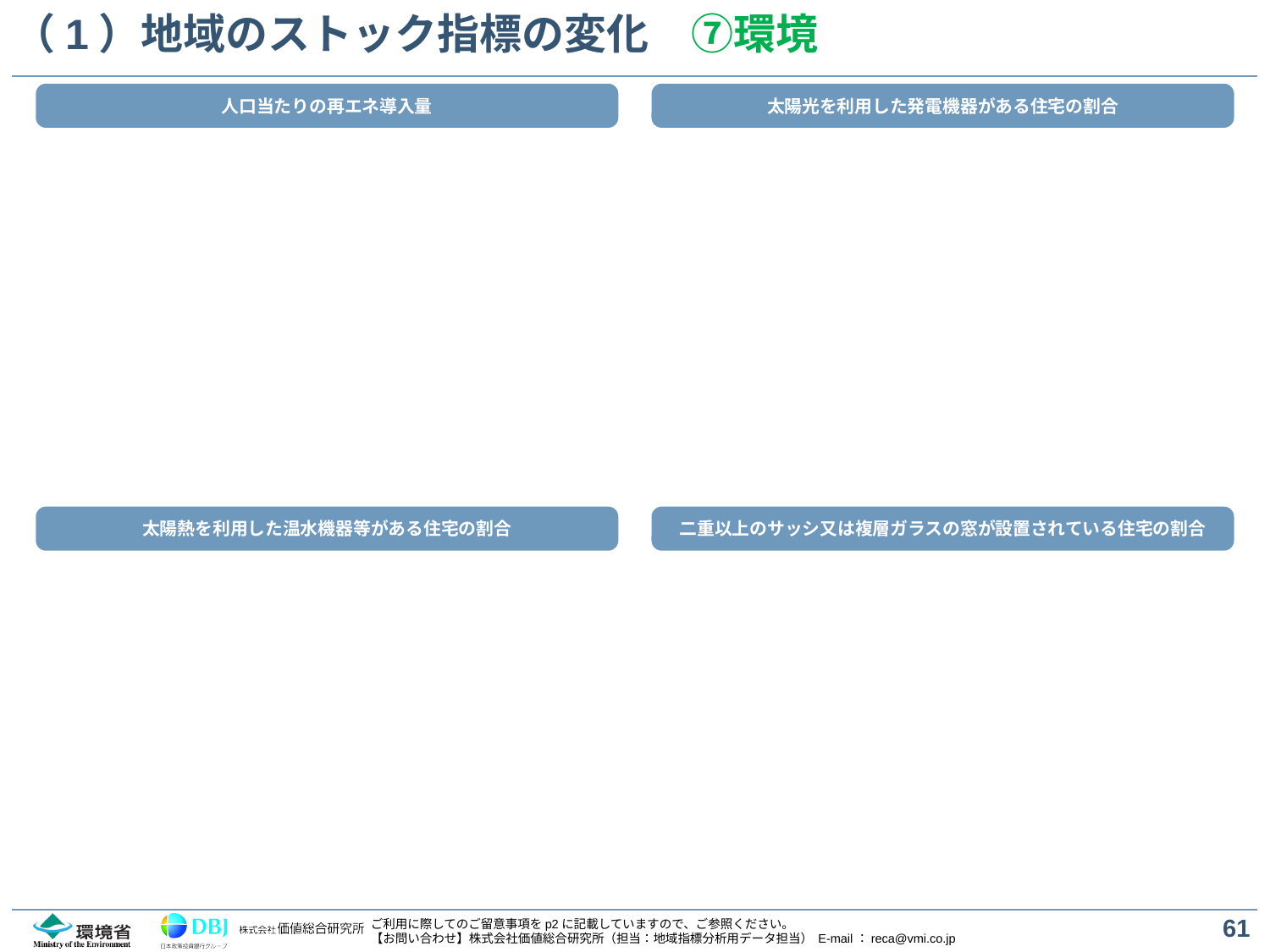

# （1）地域のストック指標の変化　⑦環境
人口当たりの再エネ導入量
太陽光を利用した発電機器がある住宅の割合
太陽熱を利用した温水機器等がある住宅の割合
二重以上のサッシ又は複層ガラスの窓が設置されている住宅の割合
61